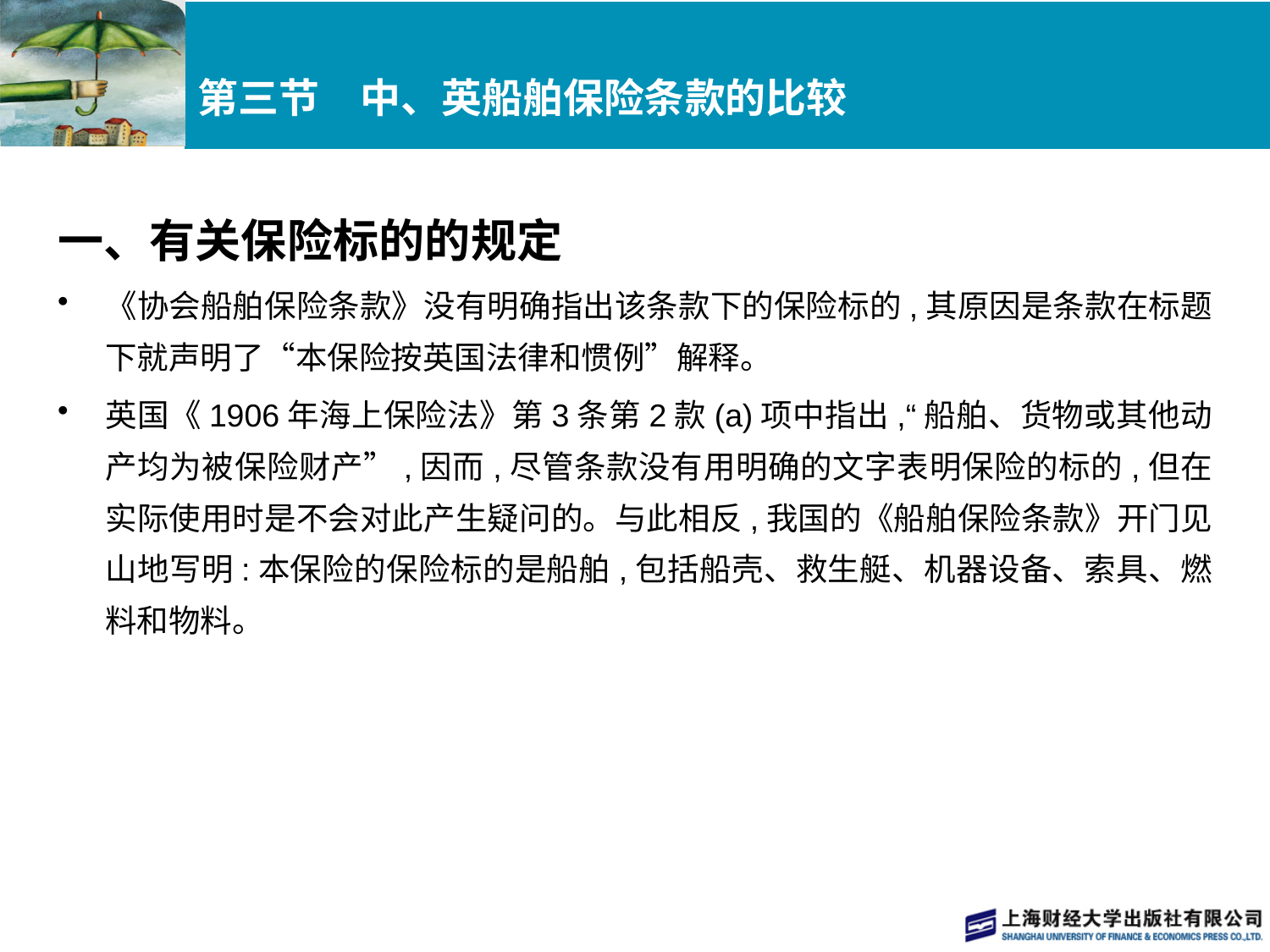

# 第三节　中、英船舶保险条款的比较
一、有关保险标的的规定
《协会船舶保险条款》没有明确指出该条款下的保险标的,其原因是条款在标题下就声明了“本保险按英国法律和惯例”解释。
英国《1906年海上保险法》第3条第2款(a)项中指出,“船舶、货物或其他动产均为被保险财产”,因而,尽管条款没有用明确的文字表明保险的标的,但在实际使用时是不会对此产生疑问的。与此相反,我国的《船舶保险条款》开门见山地写明:本保险的保险标的是船舶,包括船壳、救生艇、机器设备、索具、燃料和物料。